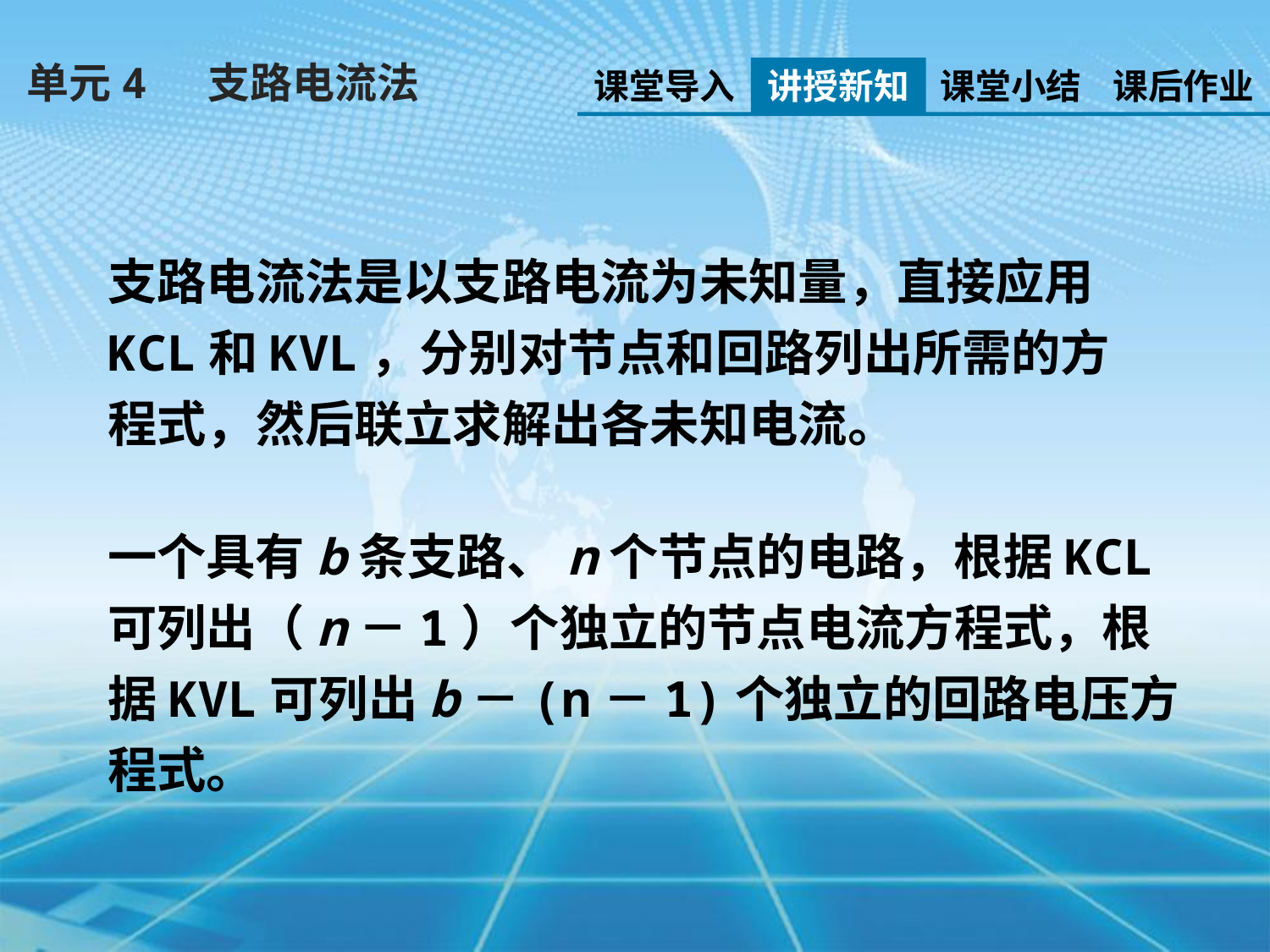

单元4  支路电流法
课堂导入
讲授新知
课堂小结
课后作业
支路电流法是以支路电流为未知量，直接应用KCL和KVL，分别对节点和回路列出所需的方程式，然后联立求解出各未知电流。
一个具有b条支路、n个节点的电路，根据KCL可列出（n－1）个独立的节点电流方程式，根据KVL可列出b－(n－1)个独立的回路电压方程式。